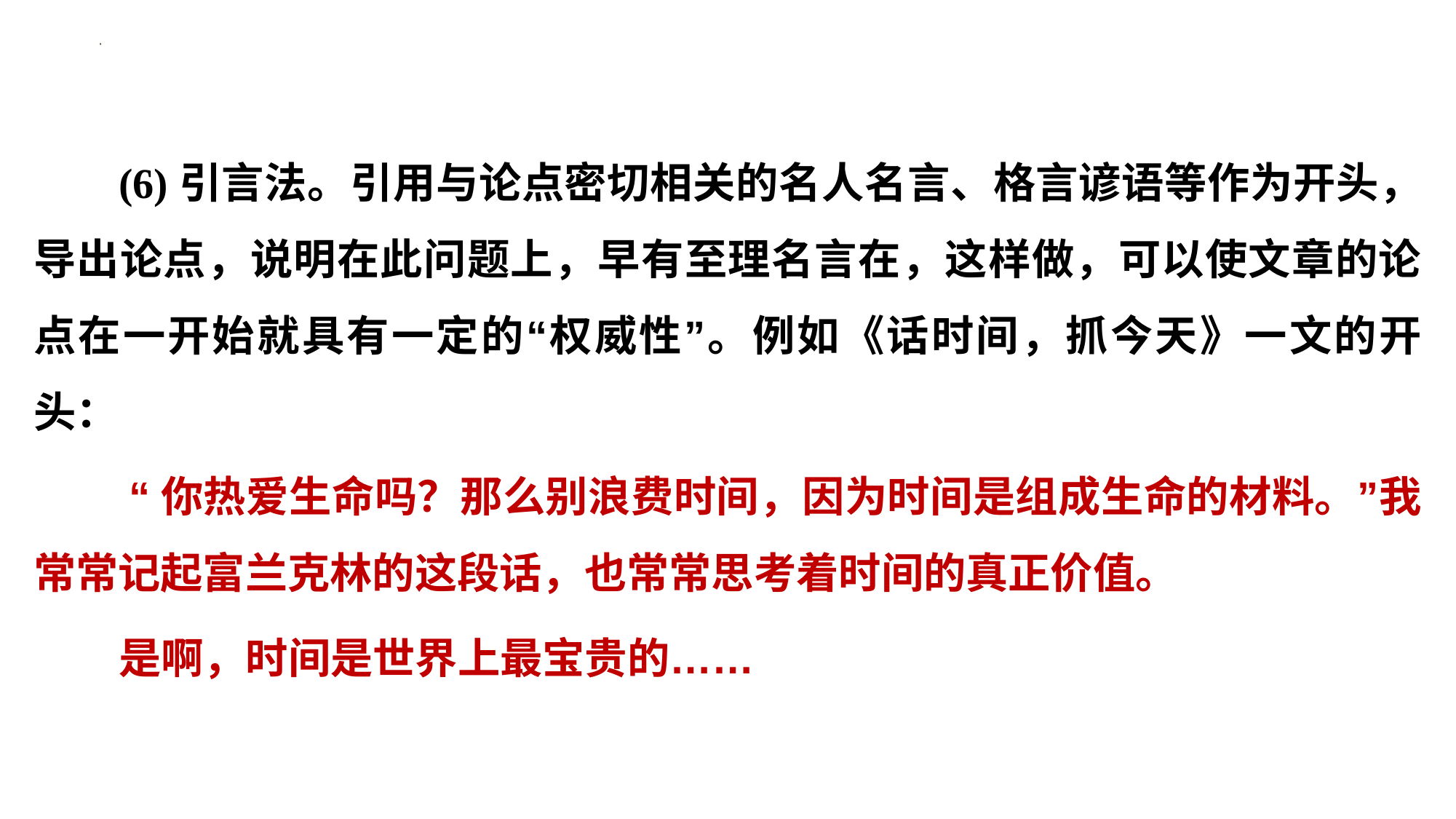

(6)引言法。引用与论点密切相关的名人名言、格言谚语等作为开头，导出论点，说明在此问题上，早有至理名言在，这样做，可以使文章的论点在一开始就具有一定的“权威性”。例如《话时间，抓今天》一文的开头：
 “你热爱生命吗？那么别浪费时间，因为时间是组成生命的材料。”我常常记起富兰克林的这段话，也常常思考着时间的真正价值。
是啊，时间是世界上最宝贵的……